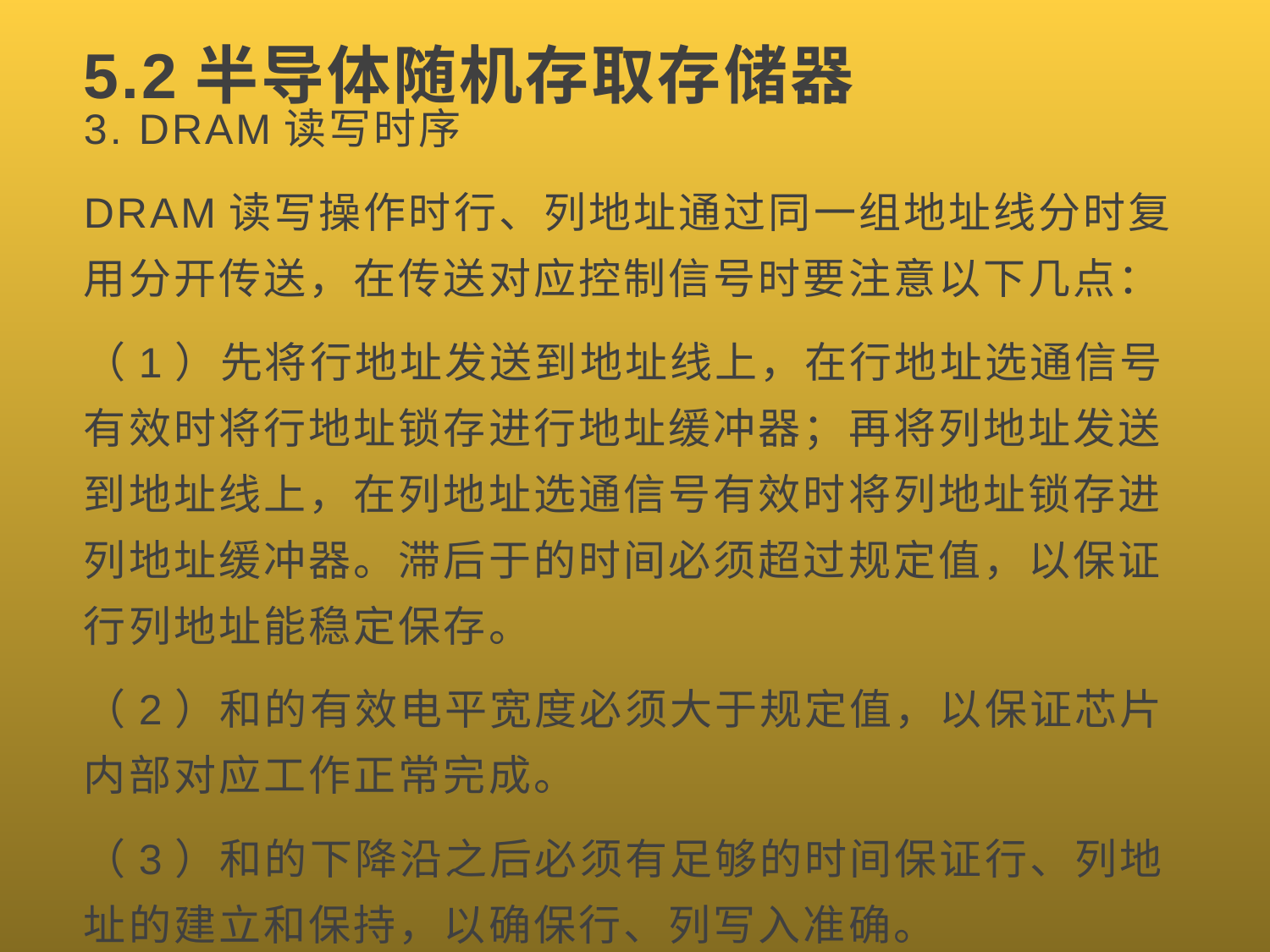

# 5.2半导体随机存取存储器
3. DRAM读写时序
DRAM读写操作时行、列地址通过同一组地址线分时复用分开传送，在传送对应控制信号时要注意以下几点：
（1）先将行地址发送到地址线上，在行地址选通信号有效时将行地址锁存进行地址缓冲器；再将列地址发送到地址线上，在列地址选通信号有效时将列地址锁存进列地址缓冲器。滞后于的时间必须超过规定值，以保证行列地址能稳定保存。
（2）和的有效电平宽度必须大于规定值，以保证芯片内部对应工作正常完成。
（3）和的下降沿之后必须有足够的时间保证行、列地址的建立和保持，以确保行、列写入准确。